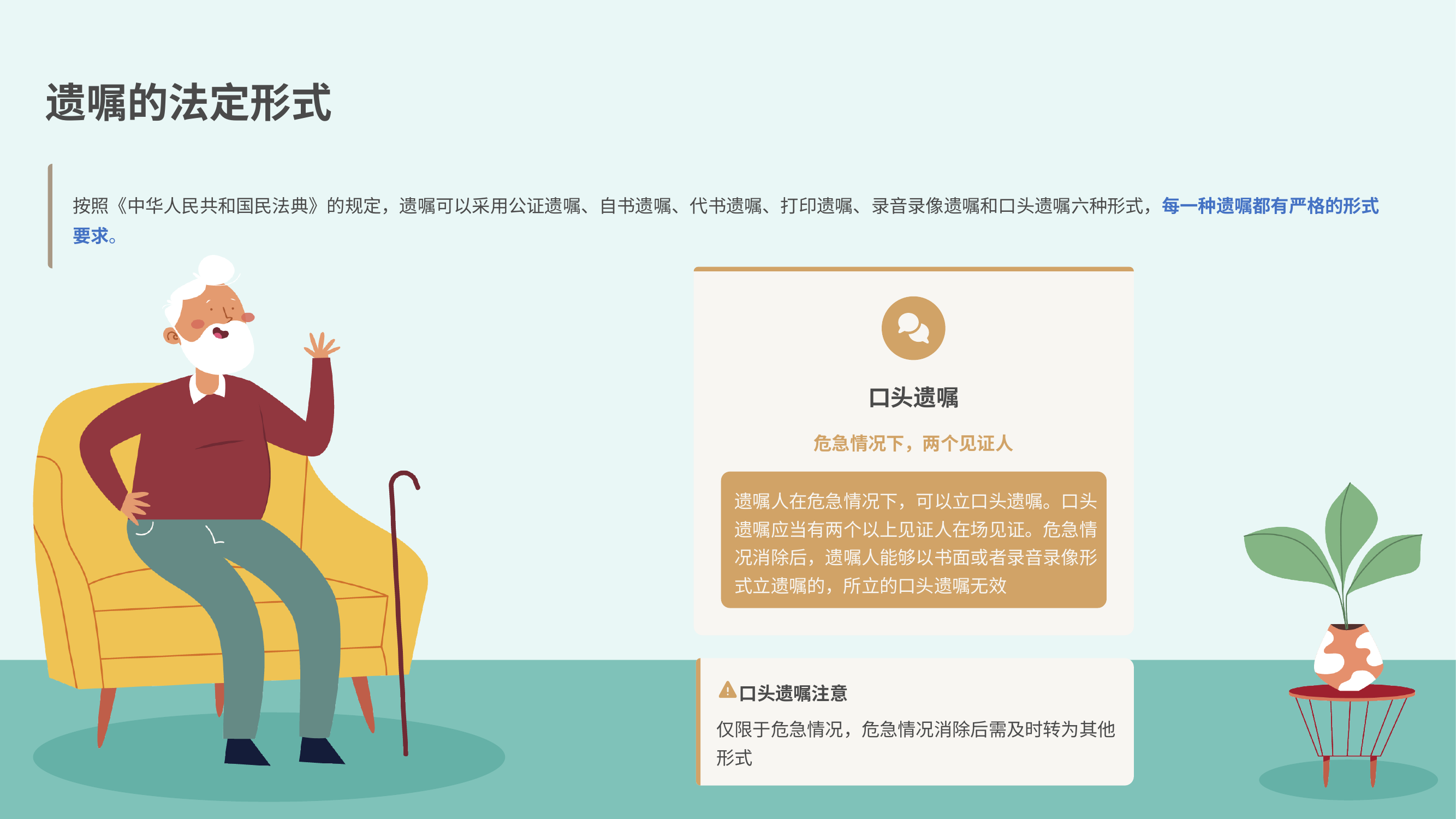

遗嘱的法定形式

按照《中华人民共和国民法典》的规定，遗嘱可以采用公证遗嘱、自书遗嘱、代书遗嘱、打印遗嘱、录音录像遗嘱和口头遗嘱六种形式，每一种遗嘱都有严格的形式要求。

口头遗嘱
危急情况下，两个见证人

遗嘱人在危急情况下，可以立口头遗嘱。口头遗嘱应当有两个以上见证人在场见证。危急情况消除后，遗嘱人能够以书面或者录音录像形式立遗嘱的，所立的口头遗嘱无效

口头遗嘱注意

仅限于危急情况，危急情况消除后需及时转为其他形式